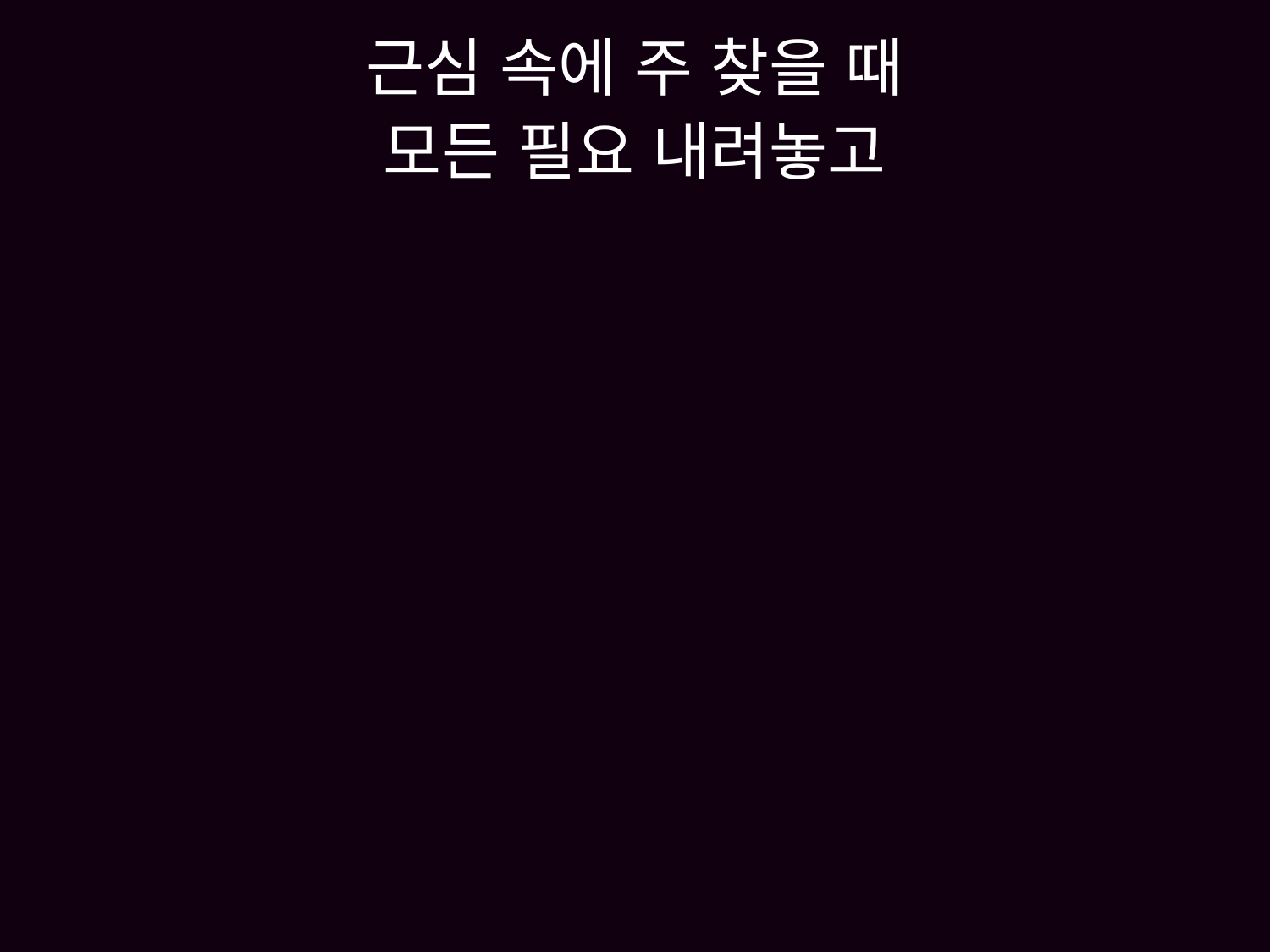

# 근심 속에 주 찾을 때 모든 필요 내려놓고